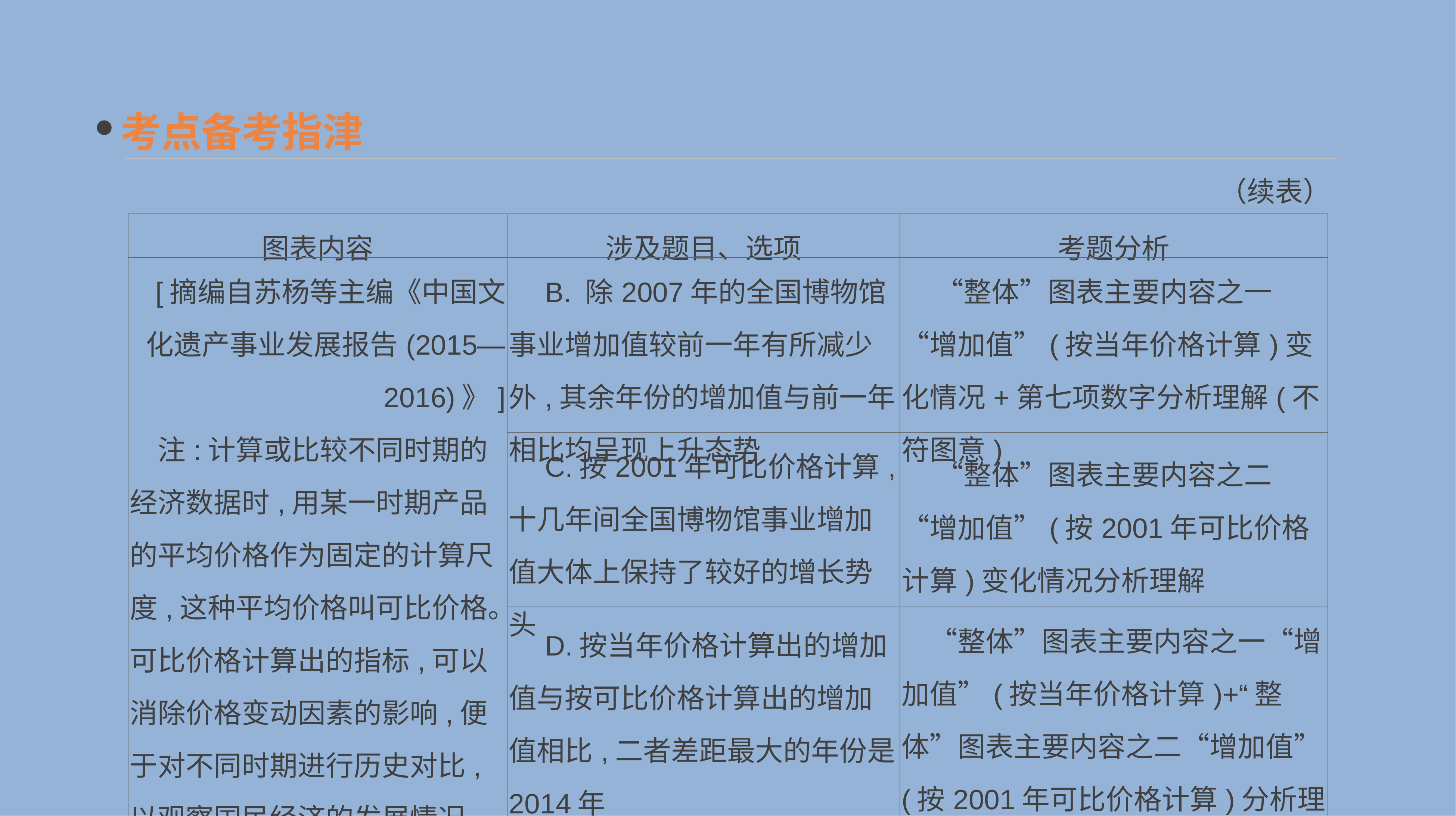

考点备考指津

（续表）
| 图表内容 | 涉及题目、选项 | 考题分析 |
| --- | --- | --- |
| [摘编自苏杨等主编《中国文化遗产事业发展报告(2015—2016)》] 　注:计算或比较不同时期的经济数据时,用某一时期产品的平均价格作为固定的计算尺度,这种平均价格叫可比价格。可比价格计算出的指标,可以消除价格变动因素的影响,便于对不同时期进行历史对比,以观察国民经济的发展情况 | B. 除2007年的全国博物馆事业增加值较前一年有所减少外,其余年份的增加值与前一年相比均呈现上升态势 | “整体”图表主要内容之一“增加值”(按当年价格计算)变化情况+第七项数字分析理解(不符图意) |
|  | C.按2001年可比价格计算,十几年间全国博物馆事业增加值大体上保持了较好的增长势头 | “整体”图表主要内容之二“增加值”(按2001年可比价格计算)变化情况分析理解 |
|  | D.按当年价格计算出的增加值与按可比价格计算出的增加值相比,二者差距最大的年份是2014年 | “整体”图表主要内容之一“增加值”(按当年价格计算)+“整体”图表主要内容之二“增加值”(按2001年可比价格计算)分析理解+第十四项数字分析理解 |